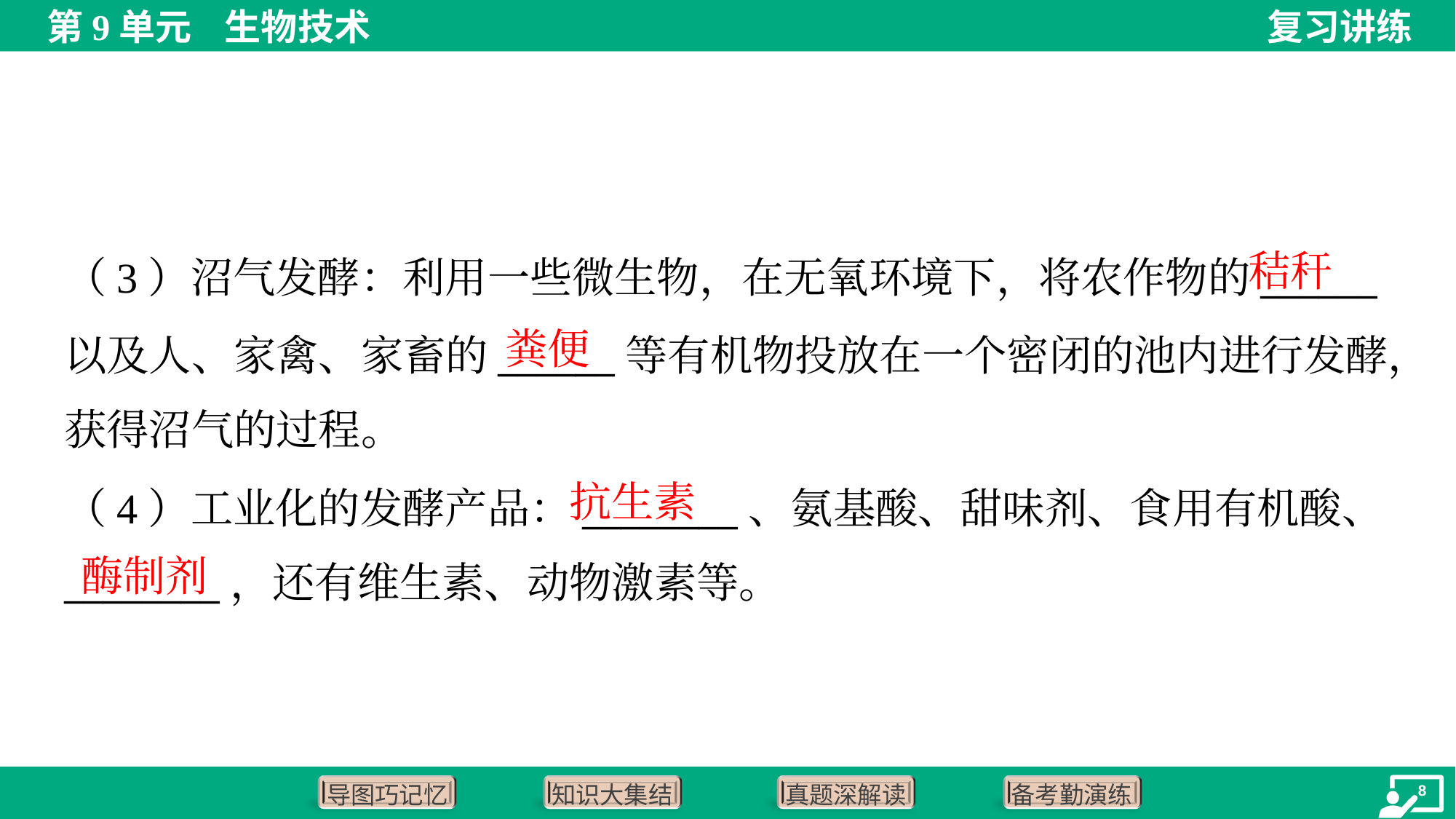

秸秆
（3）沼气发酵：利用一些微生物，在无氧环境下，将农作物的______
以及人、家禽、家畜的______等有机物投放在一个密闭的池内进行发酵，
获得沼气的过程。
粪便
抗生素
（4）工业化的发酵产品：________、氨基酸、甜味剂、食用有机酸、
________，还有维生素、动物激素等。
酶制剂